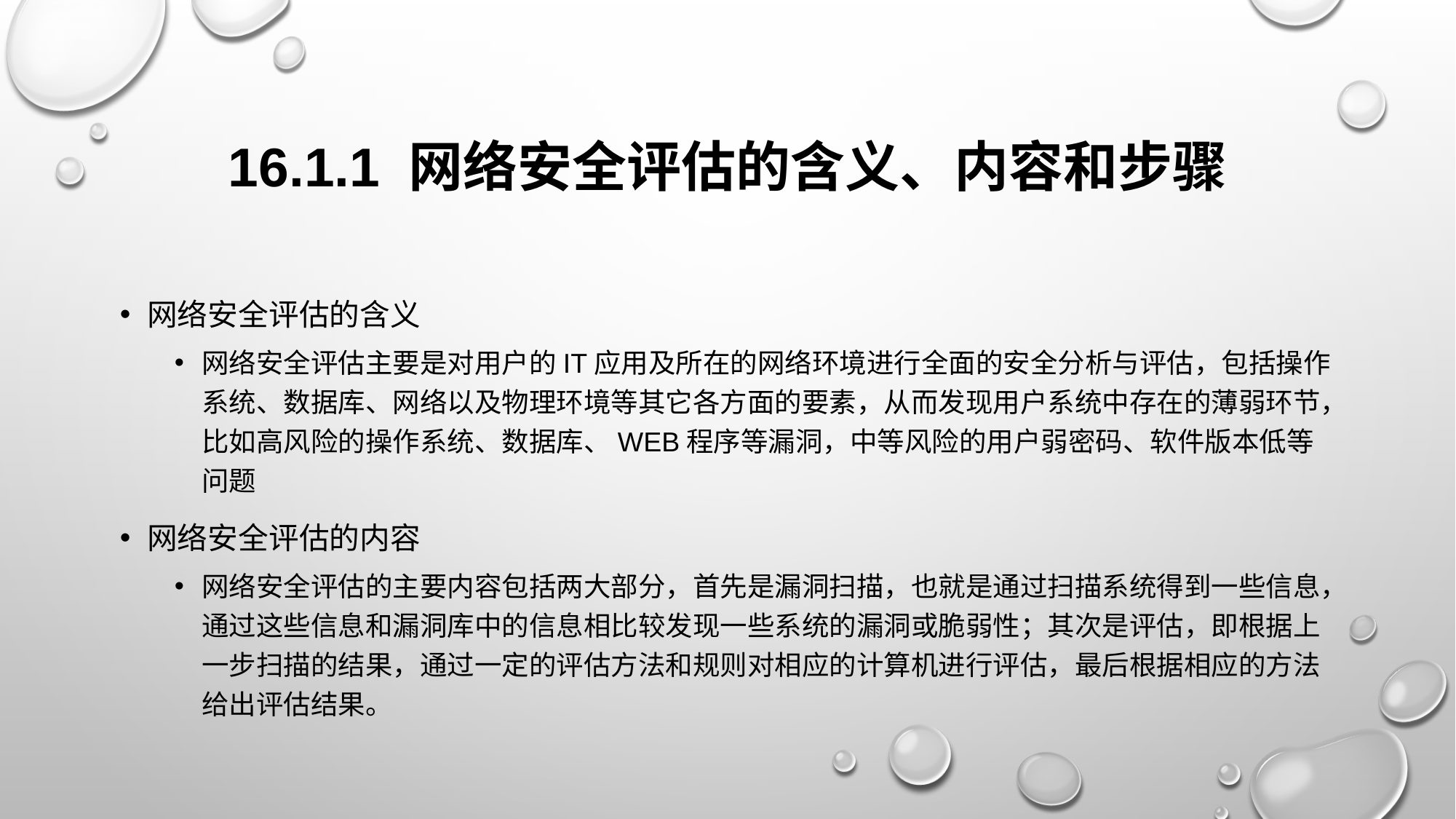

# 16.1.1 网络安全评估的含义、内容和步骤
网络安全评估的含义
网络安全评估主要是对用户的IT应用及所在的网络环境进行全面的安全分析与评估，包括操作系统、数据库、网络以及物理环境等其它各方面的要素，从而发现用户系统中存在的薄弱环节，比如高风险的操作系统、数据库、Web程序等漏洞，中等风险的用户弱密码、软件版本低等问题
网络安全评估的内容
网络安全评估的主要内容包括两大部分，首先是漏洞扫描，也就是通过扫描系统得到一些信息，通过这些信息和漏洞库中的信息相比较发现一些系统的漏洞或脆弱性；其次是评估，即根据上一步扫描的结果，通过一定的评估方法和规则对相应的计算机进行评估，最后根据相应的方法给出评估结果。